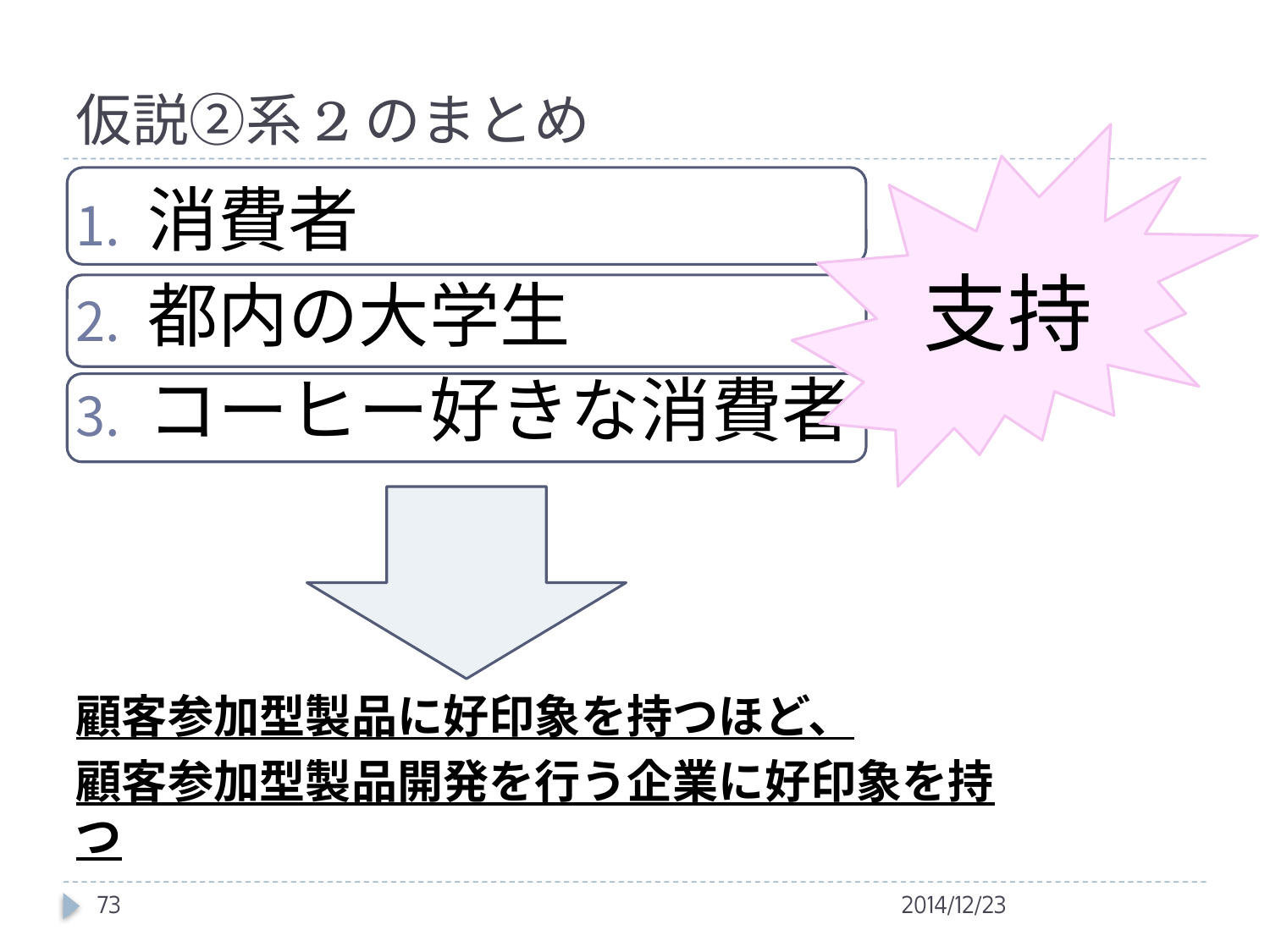

# 仮説②系2のまとめ
支持

消費者
都内の大学生
コーヒー好きな消費者

顧客参加型製品に好印象を持つほど、
顧客参加型製品開発を行う企業に好印象を持つ

73
2014/12/23